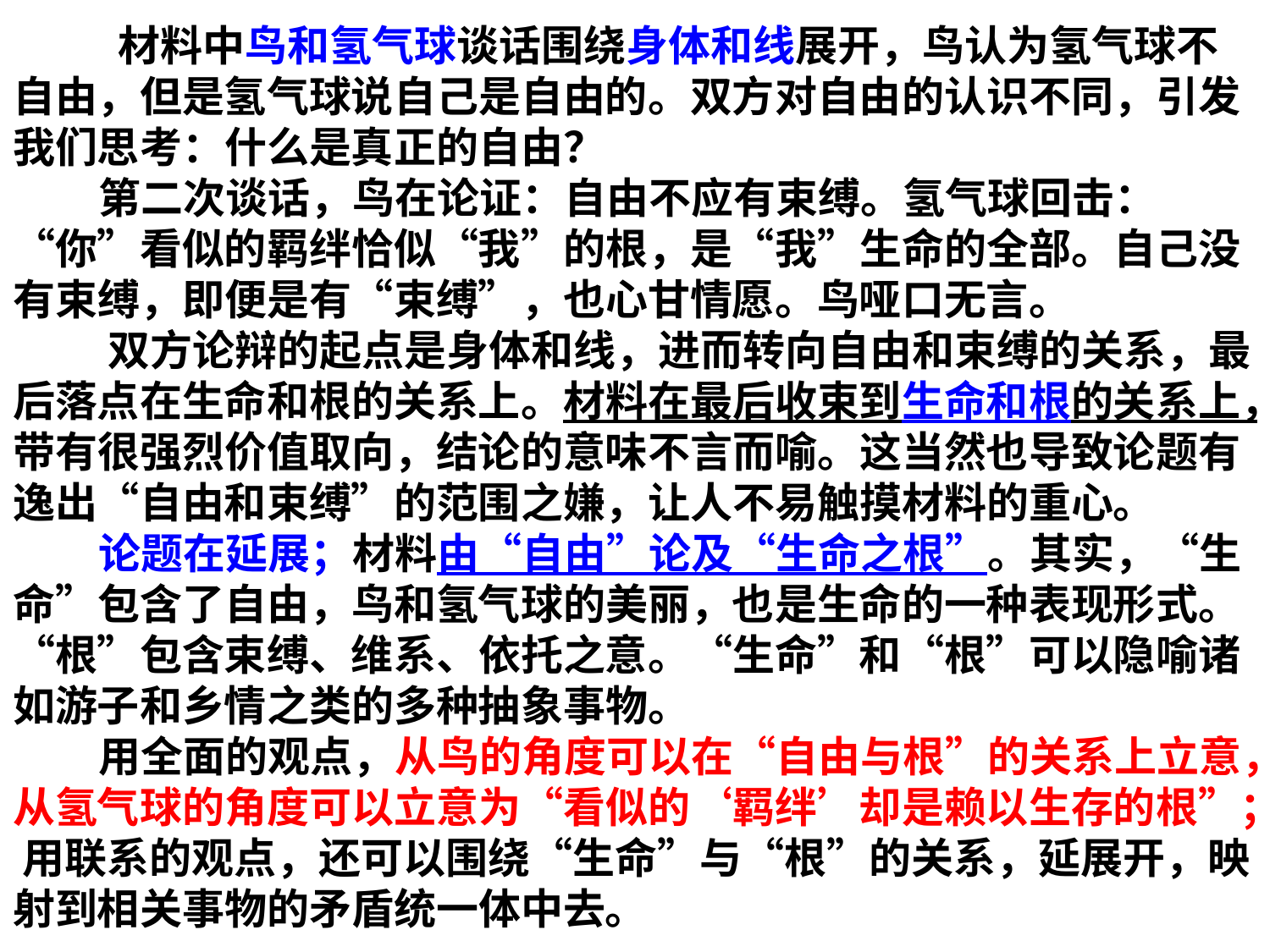

# 材料中鸟和氢气球谈话围绕身体和线展开，鸟认为氢气球不自由，但是氢气球说自己是自由的。双方对自由的认识不同，引发我们思考：什么是真正的自由？ 第二次谈话，鸟在论证：自由不应有束缚。氢气球回击：“你”看似的羁绊恰似“我”的根，是“我”生命的全部。自己没有束缚，即便是有“束缚”，也心甘情愿。鸟哑口无言。 双方论辩的起点是身体和线，进而转向自由和束缚的关系，最后落点在生命和根的关系上。材料在最后收束到生命和根的关系上，带有很强烈价值取向，结论的意味不言而喻。这当然也导致论题有逸出“自由和束缚”的范围之嫌，让人不易触摸材料的重心。 论题在延展；材料由“自由”论及“生命之根”。其实，“生命”包含了自由，鸟和氢气球的美丽，也是生命的一种表现形式。“根”包含束缚、维系、依托之意。“生命”和“根”可以隐喻诸如游子和乡情之类的多种抽象事物。 用全面的观点，从鸟的角度可以在“自由与根”的关系上立意，从氢气球的角度可以立意为“看似的‘羁绊’却是赖以生存的根”； 用联系的观点，还可以围绕“生命”与“根”的关系，延展开，映射到相关事物的矛盾统一体中去。